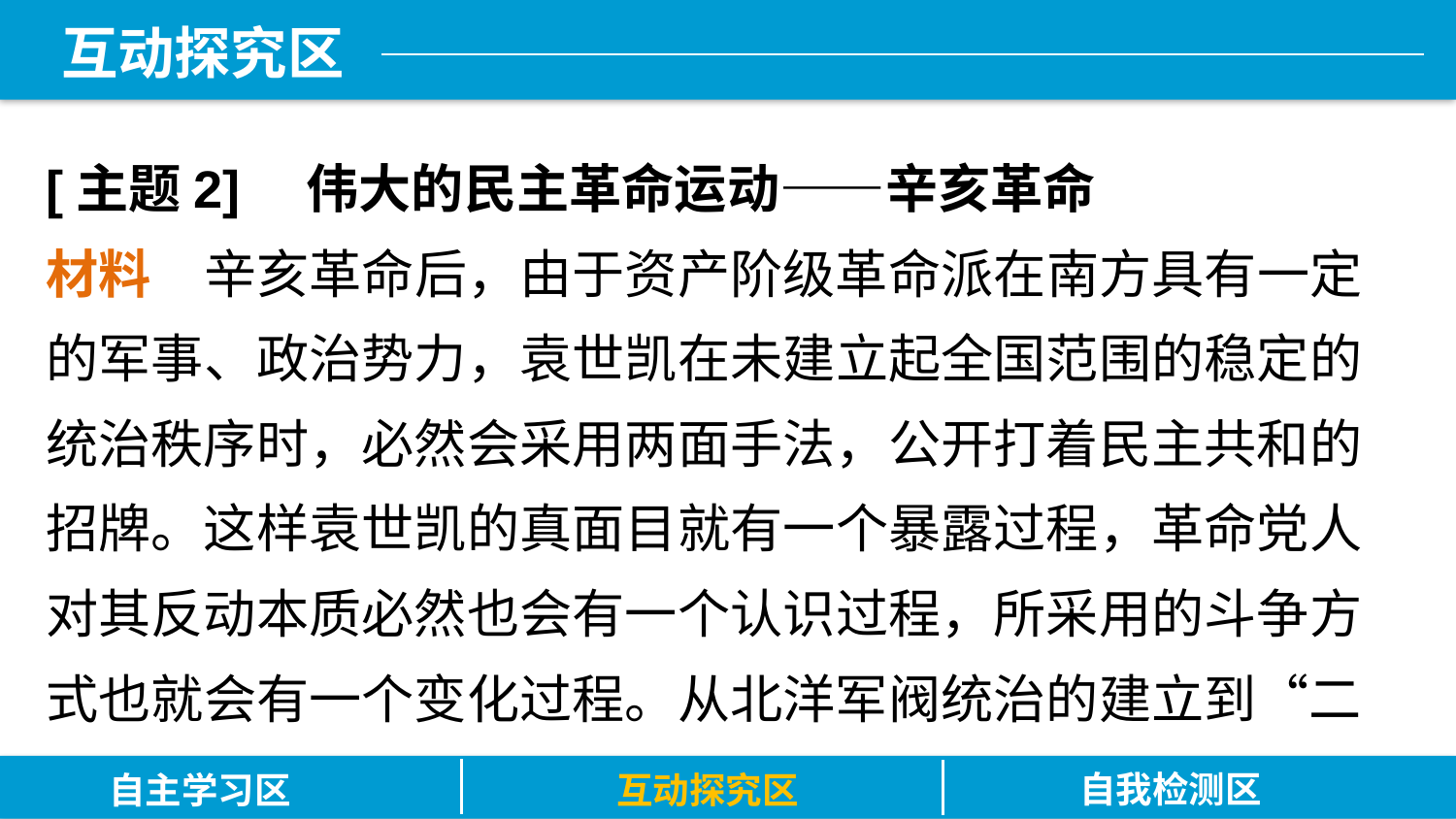

[主题2]　伟大的民主革命运动——辛亥革命
材料　辛亥革命后，由于资产阶级革命派在南方具有一定的军事、政治势力，袁世凯在未建立起全国范围的稳定的统治秩序时，必然会采用两面手法，公开打着民主共和的招牌。这样袁世凯的真面目就有一个暴露过程，革命党人对其反动本质必然也会有一个认识过程，所采用的斗争方式也就会有一个变化过程。从北洋军阀统治的建立到“二
自我检测区
自主学习区
互动探究区